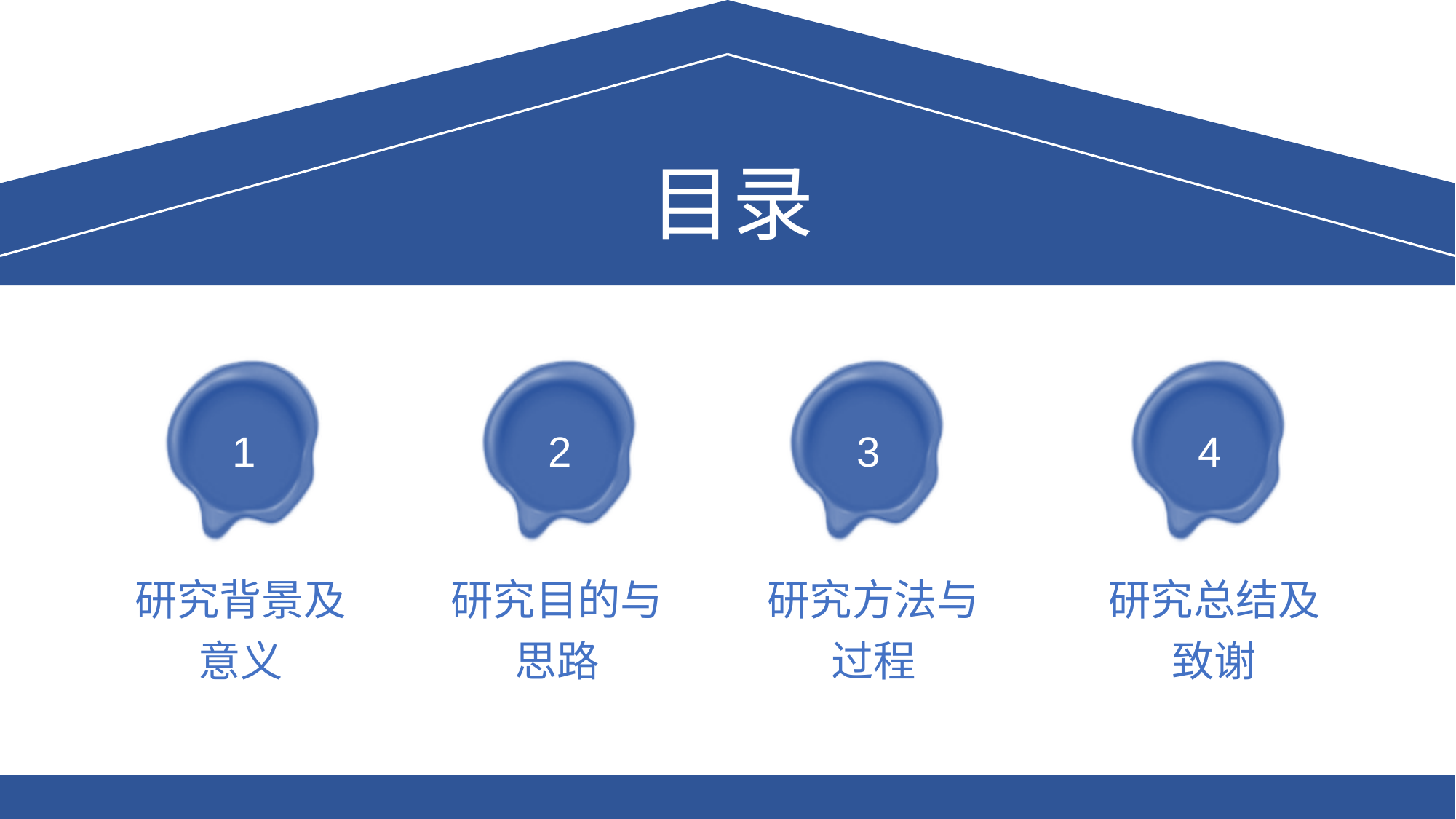

目录
1
2
3
4
研究背景及意义
研究目的与思路
研究方法与过程
研究总结及致谢